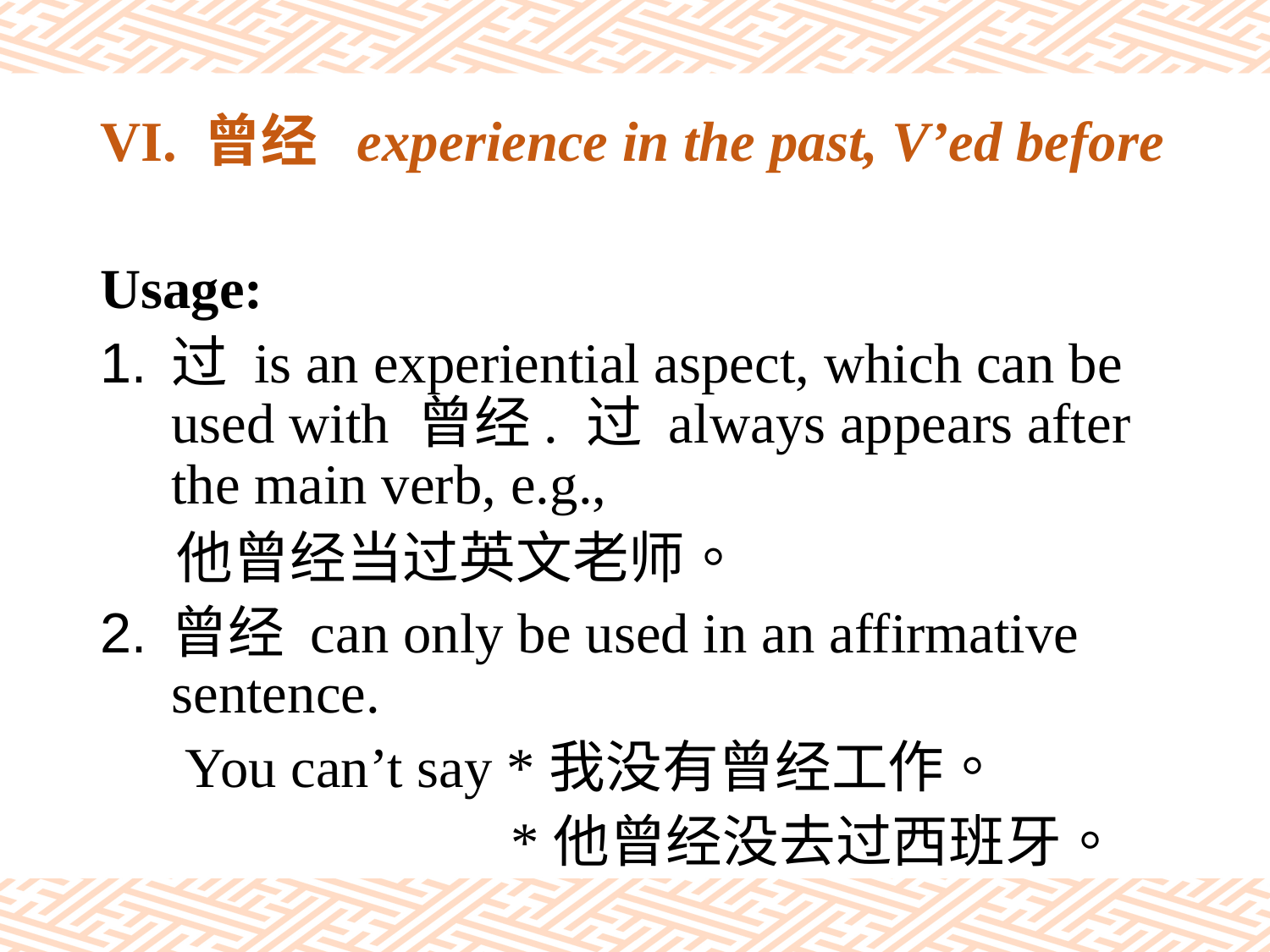

# VI. 曾经  experience in the past, V’ed before
Usage:
过 is an experiential aspect, which can be used with 曾经. 过 always appears after the main verb, e.g.,
     他曾经当过英文老师。
曾经 can only be used in an affirmative sentence.
      You can’t say *我没有曾经工作。
                             *他曾经没去过西班牙。